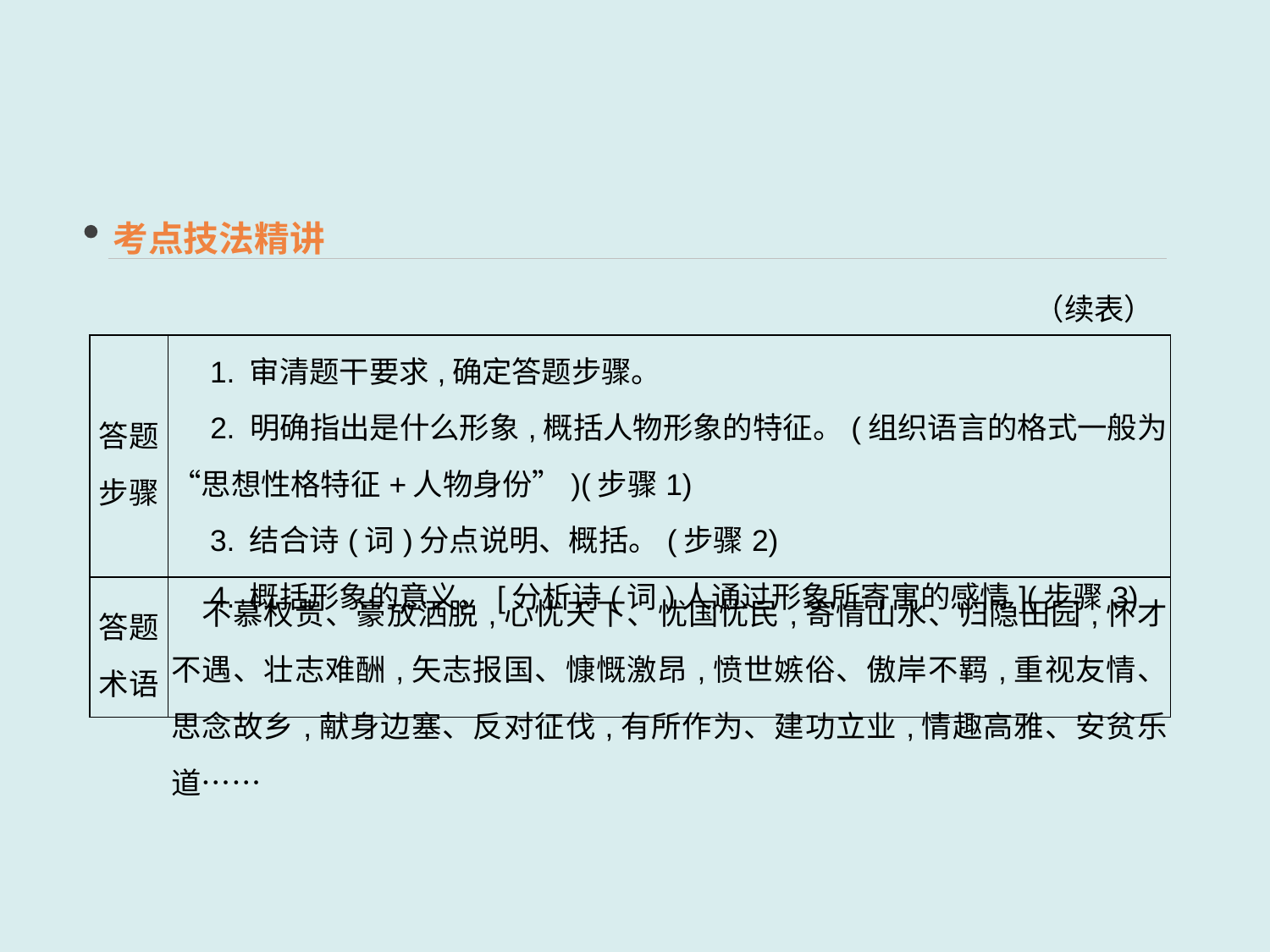

考点技法精讲

（续表）
| 答题步骤 | 1. 审清题干要求,确定答题步骤。 　2. 明确指出是什么形象,概括人物形象的特征。(组织语言的格式一般为“思想性格特征+人物身份”)(步骤1) 　3. 结合诗(词)分点说明、概括。(步骤2) 　4. 概括形象的意义。[分析诗(词)人通过形象所寄寓的感情](步骤3) |
| --- | --- |
| 答题术语 | 不慕权贵、豪放洒脱,心忧天下、忧国忧民,寄情山水、归隐田园,怀才不遇、壮志难酬,矢志报国、慷慨激昂,愤世嫉俗、傲岸不羁,重视友情、思念故乡,献身边塞、反对征伐,有所作为、建功立业,情趣高雅、安贫乐道…… |